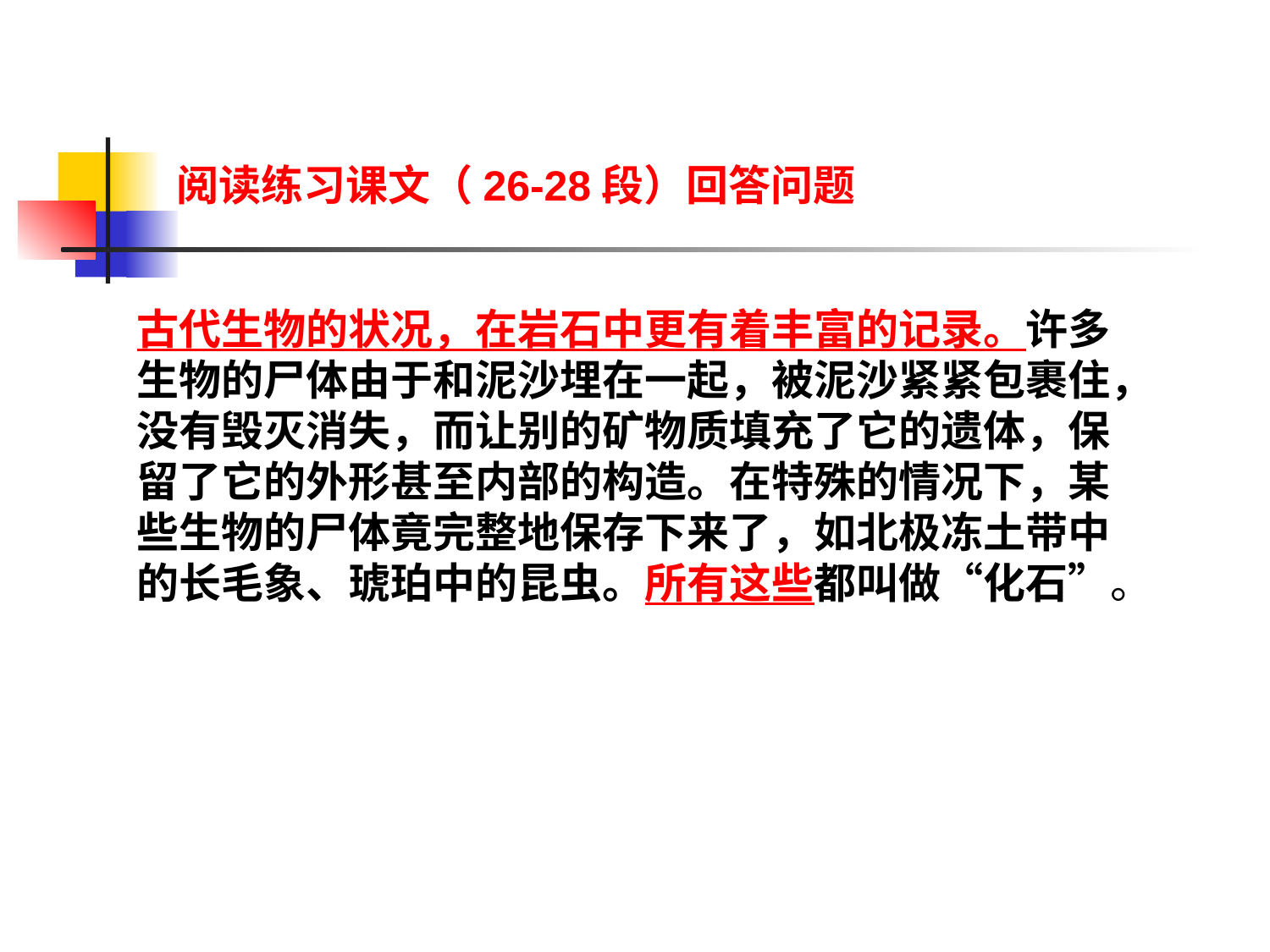

阅读练习课文（26-28段）回答问题
古代生物的状况，在岩石中更有着丰富的记录。许多生物的尸体由于和泥沙埋在一起，被泥沙紧紧包裹住，没有毁灭消失，而让别的矿物质填充了它的遗体，保留了它的外形甚至内部的构造。在特殊的情况下，某些生物的尸体竟完整地保存下来了，如北极冻土带中的长毛象、琥珀中的昆虫。所有这些都叫做“化石”。